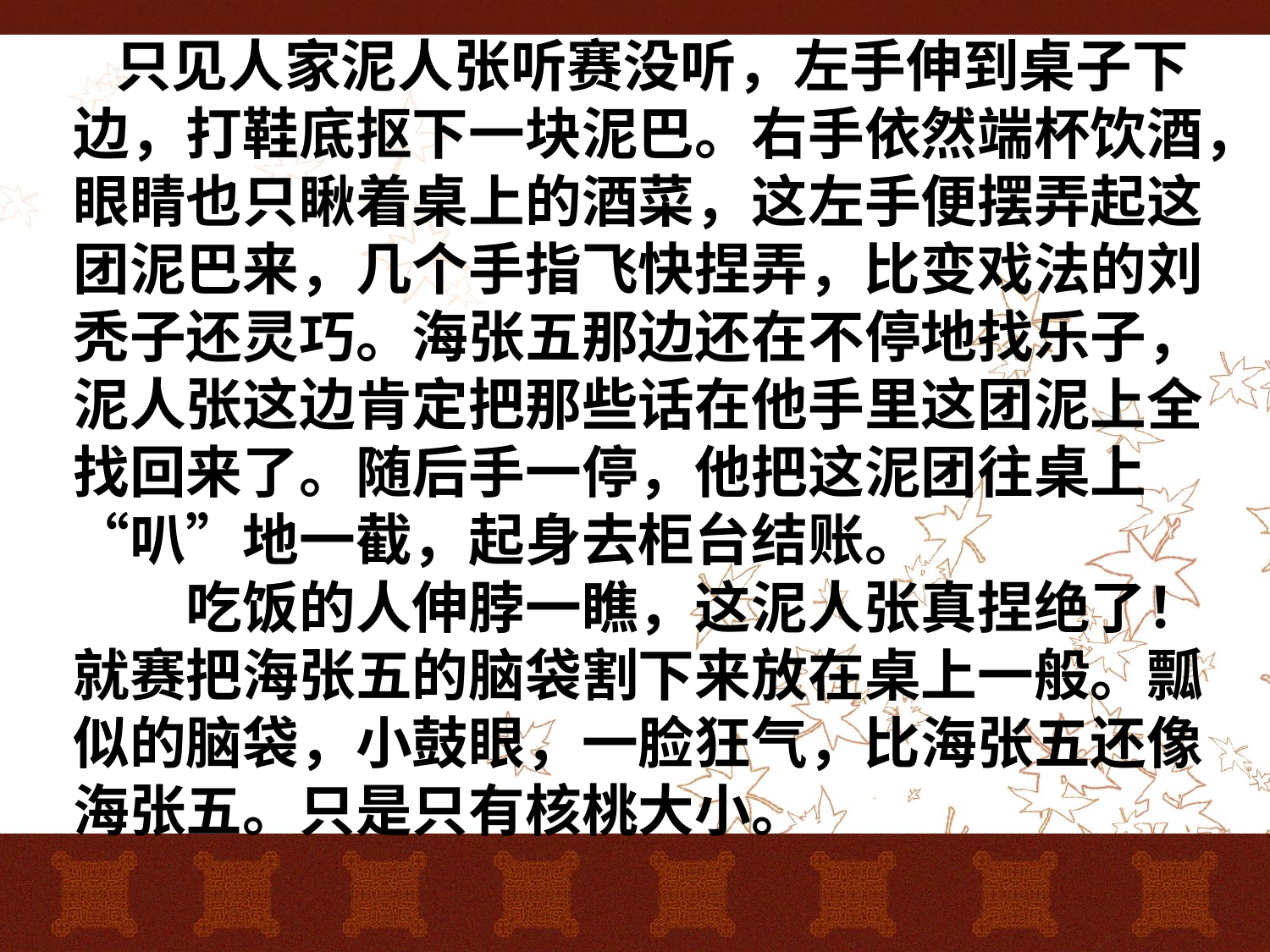

只见人家泥人张听赛没听，左手伸到桌子下边，打鞋底抠下一块泥巴。右手依然端杯饮酒，眼睛也只瞅着桌上的酒菜，这左手便摆弄起这团泥巴来，几个手指飞快捏弄，比变戏法的刘秃子还灵巧。海张五那边还在不停地找乐子，泥人张这边肯定把那些话在他手里这团泥上全找回来了。随后手一停，他把这泥团往桌上“叭”地一截，起身去柜台结账。
　　吃饭的人伸脖一瞧，这泥人张真捏绝了！就赛把海张五的脑袋割下来放在桌上一般。瓢似的脑袋，小鼓眼，一脸狂气，比海张五还像海张五。只是只有核桃大小。